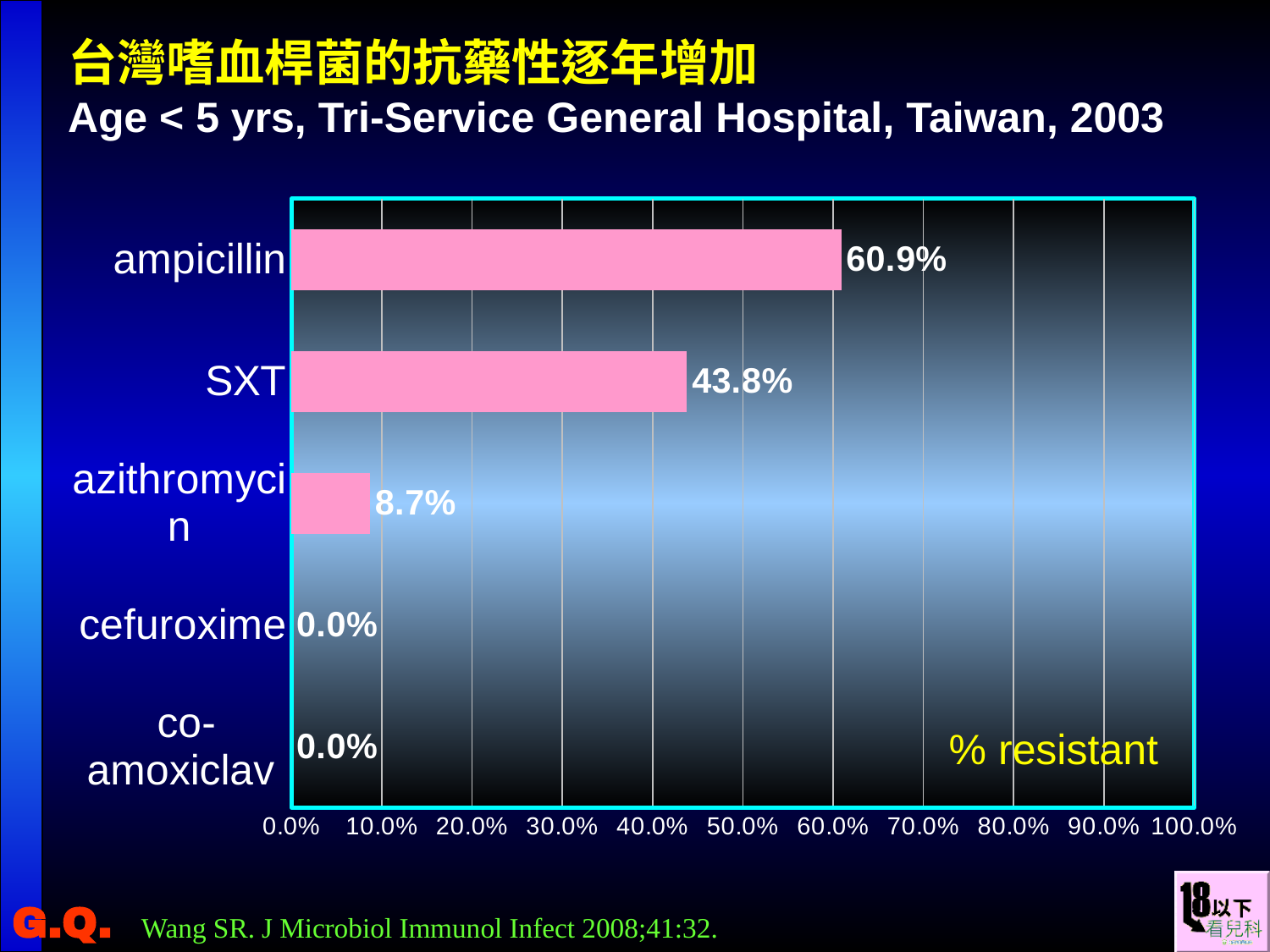

# 台灣嗜血桿菌的抗藥性逐年增加 Age < 5 yrs, Tri-Service General Hospital, Taiwan, 2003

### Chart

| Category | Honey |
|---|---|
| co-amoxiclav  | 0.0 |
| cefuroxime | 0.0 |
| azithromycin | 0.087 |
| SXT | 0.438 |
| ampicillin | 0.609 |
% resistant
Wang SR. J Microbiol Immunol Infect 2008;41:32.